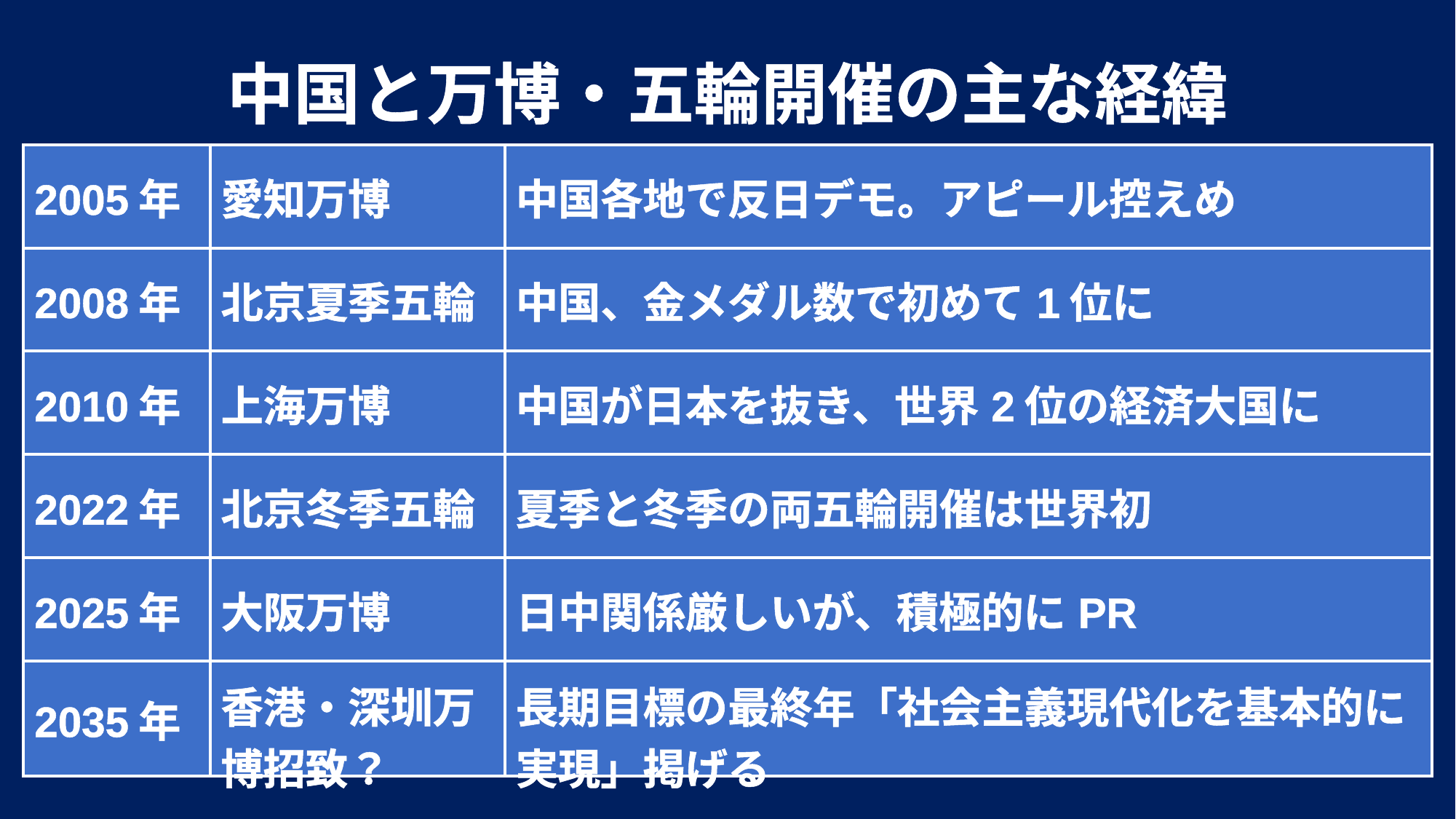

中国と万博・五輪開催の主な経緯
| 2005年 | 愛知万博 | 中国各地で反日デモ。アピール控えめ |
| --- | --- | --- |
| 2008年 | 北京夏季五輪 | 中国、金メダル数で初めて1位に |
| 2010年 | 上海万博 | 中国が日本を抜き、世界2位の経済大国に |
| 2022年 | 北京冬季五輪 | 夏季と冬季の両五輪開催は世界初 |
| 2025年 | 大阪万博 | 日中関係厳しいが、積極的にPR |
| 2035年 | 香港・深圳万博招致？ | 長期目標の最終年「社会主義現代化を基本的に実現」掲げる |